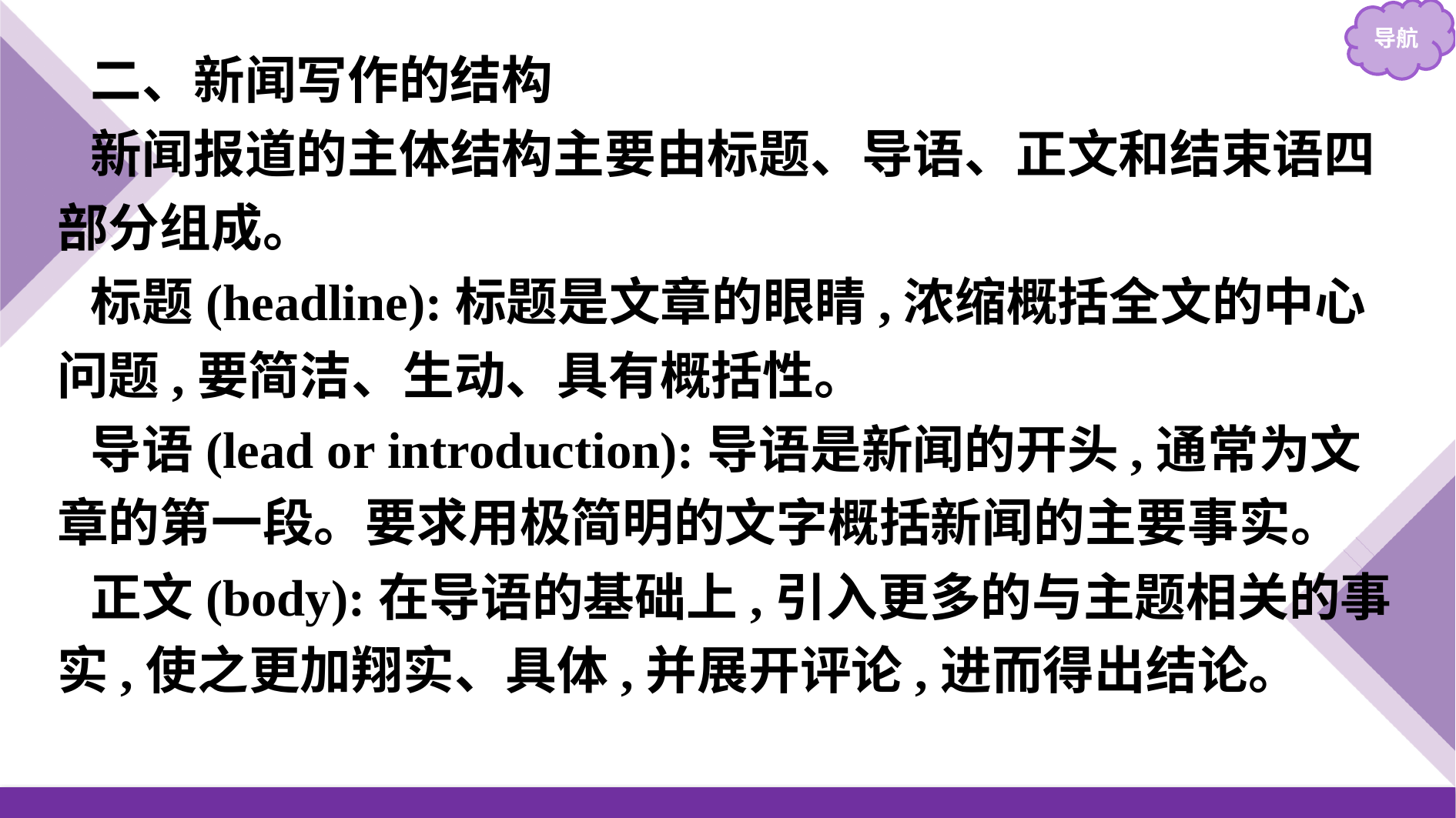

二、新闻写作的结构
新闻报道的主体结构主要由标题、导语、正文和结束语四部分组成。
标题(headline):标题是文章的眼睛,浓缩概括全文的中心问题,要简洁、生动、具有概括性。
导语(lead or introduction):导语是新闻的开头,通常为文章的第一段。要求用极简明的文字概括新闻的主要事实。
正文(body):在导语的基础上,引入更多的与主题相关的事实,使之更加翔实、具体,并展开评论,进而得出结论。